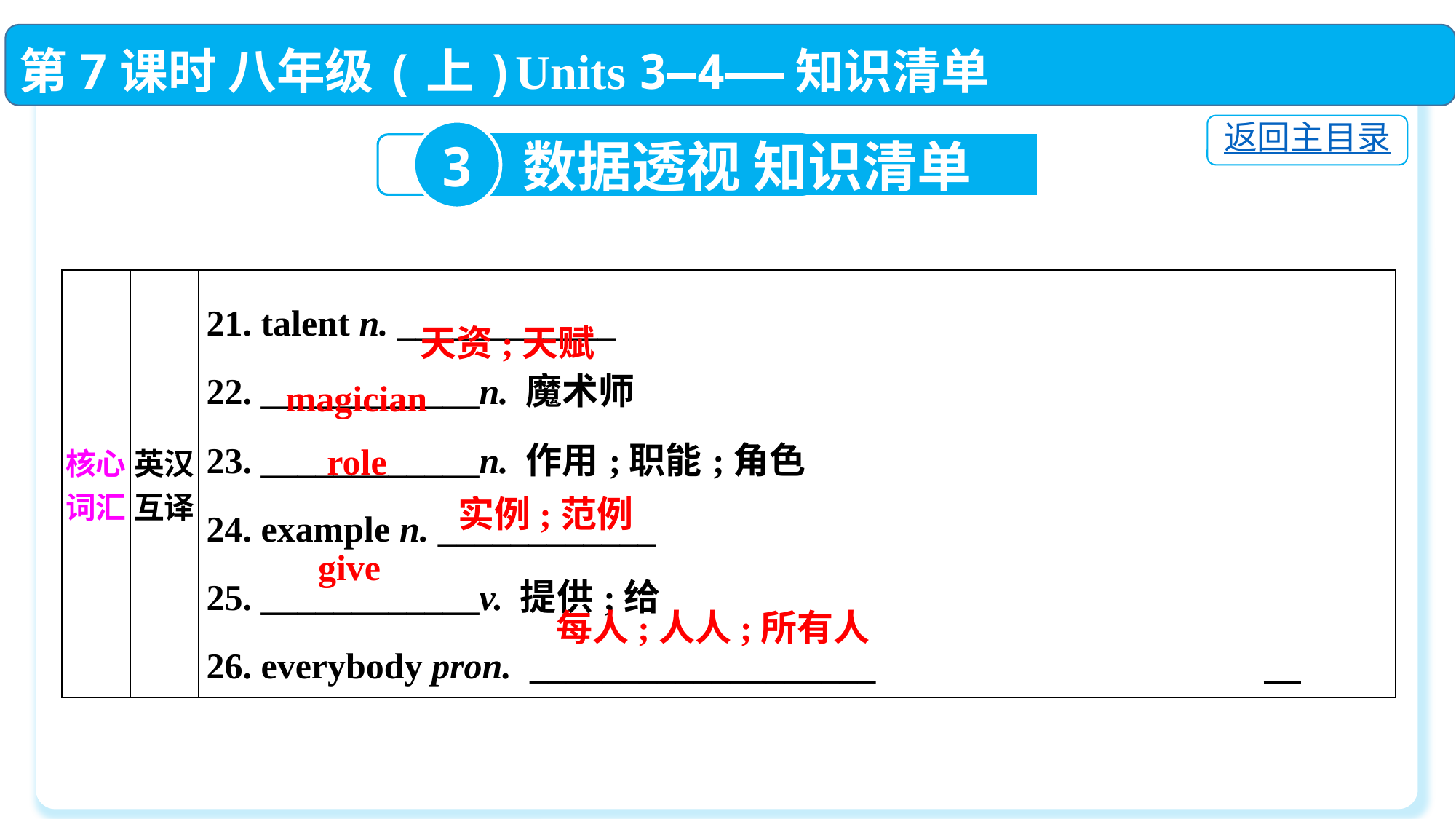

第7课时 八年级(上)Units 3—4——知识清单

返回主目录
3

数据透视 知识清单

| 核心词汇 | 英汉互译 | 21. talent n. \_\_\_\_\_\_\_\_\_\_\_\_　　　  22. \_\_\_\_\_\_\_\_\_\_\_\_n. 魔术师  23. \_\_\_\_\_\_\_\_\_\_\_\_n. 作用;职能;角色  24. example n. \_\_\_\_\_\_\_\_\_\_\_\_　　　  25. \_\_\_\_\_\_\_\_\_\_\_\_v. 提供;给  26. everybody pron. \_\_\_\_\_\_\_\_\_\_\_\_\_\_\_\_\_\_\_ |
| --- | --- | --- |
天资;天赋
magician
role
实例;范例
give
每人;人人;所有人